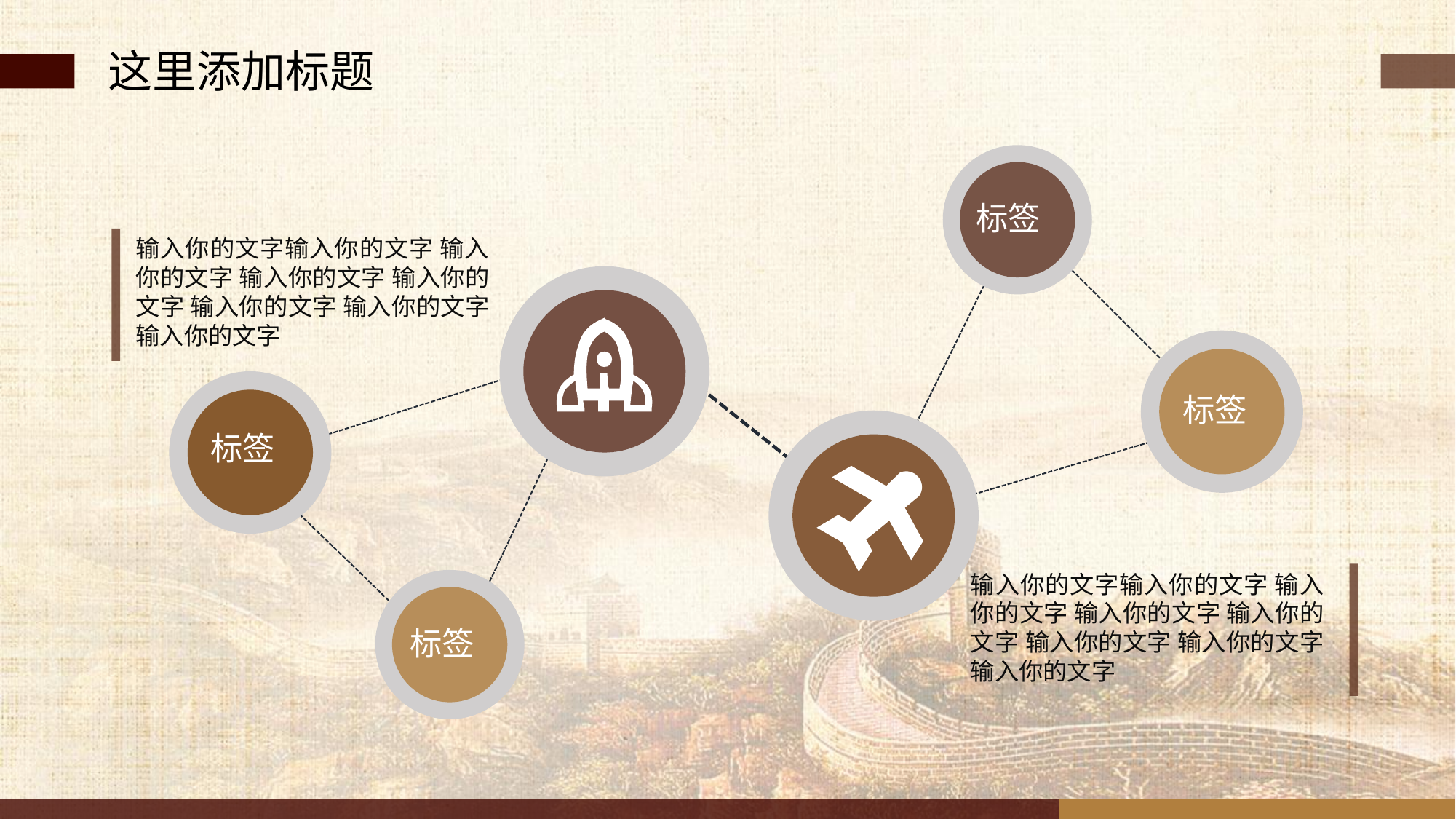

这里添加标题

标签
输入你的文字输入你的文字 输入你的文字 输入你的文字 输入你的文字 输入你的文字 输入你的文字 输入你的文字

标签
标签

输入你的文字输入你的文字 输入你的文字 输入你的文字 输入你的文字 输入你的文字 输入你的文字 输入你的文字

标签